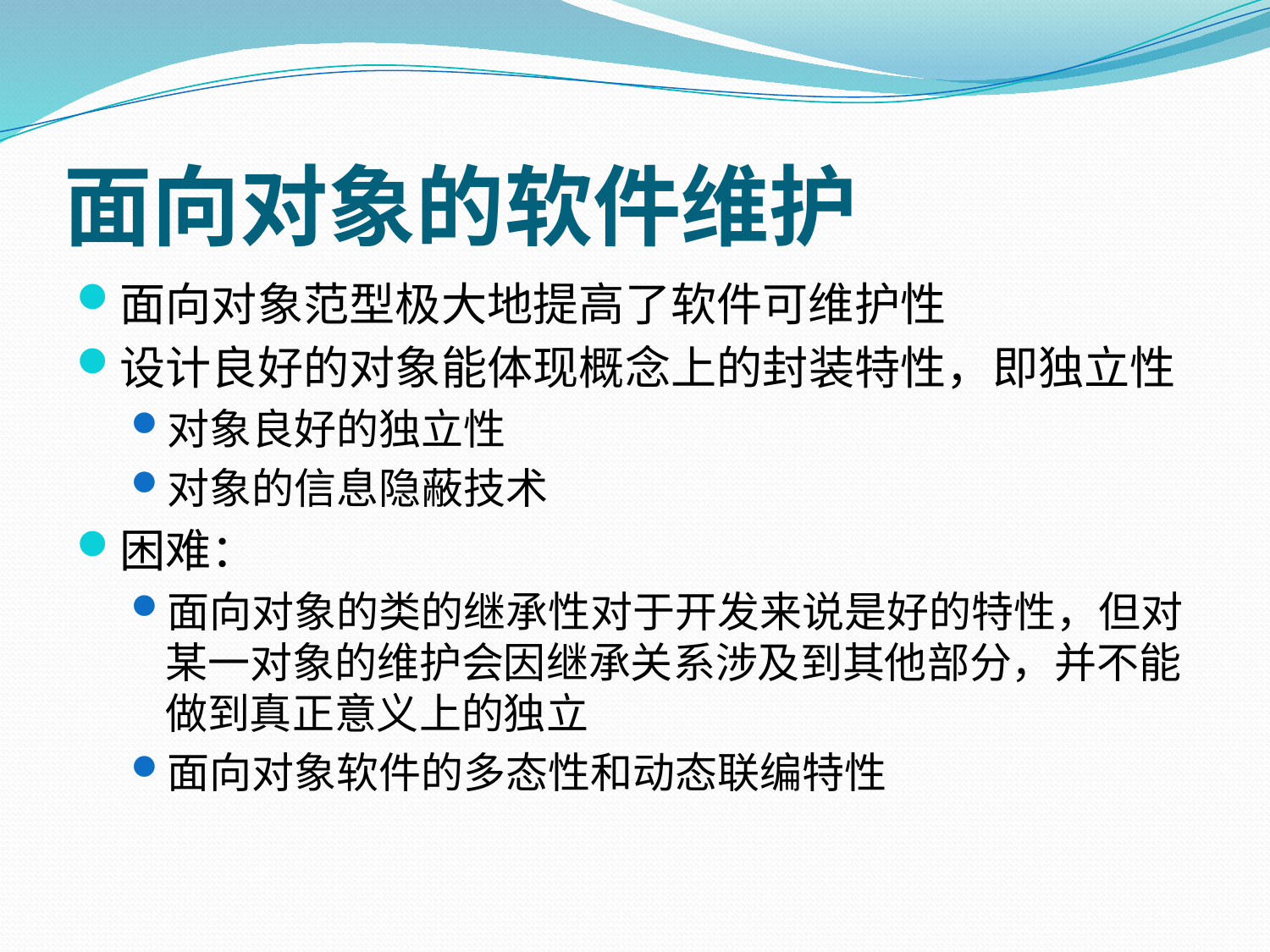

# 面向对象的软件维护
面向对象范型极大地提高了软件可维护性
设计良好的对象能体现概念上的封装特性，即独立性
对象良好的独立性
对象的信息隐蔽技术
困难：
面向对象的类的继承性对于开发来说是好的特性，但对某一对象的维护会因继承关系涉及到其他部分，并不能做到真正意义上的独立
面向对象软件的多态性和动态联编特性